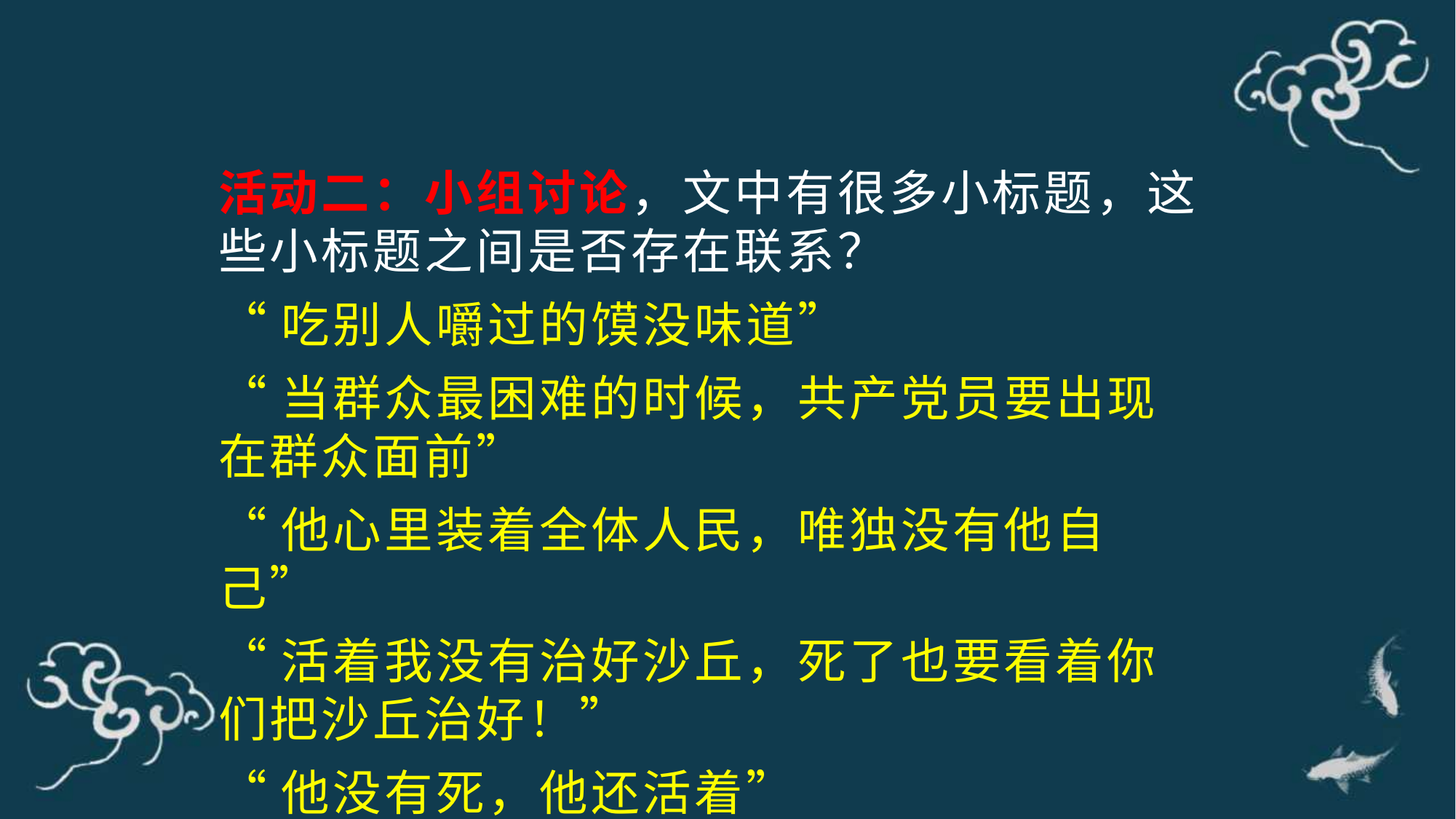

活动二：小组讨论，文中有很多小标题，这些小标题之间是否存在联系？
“吃别人嚼过的馍没味道”
“当群众最困难的时候，共产党员要出现在群众面前”
“他心里装着全体人民，唯独没有他自己”
“活着我没有治好沙丘，死了也要看着你们把沙丘治好！”
“他没有死，他还活着”